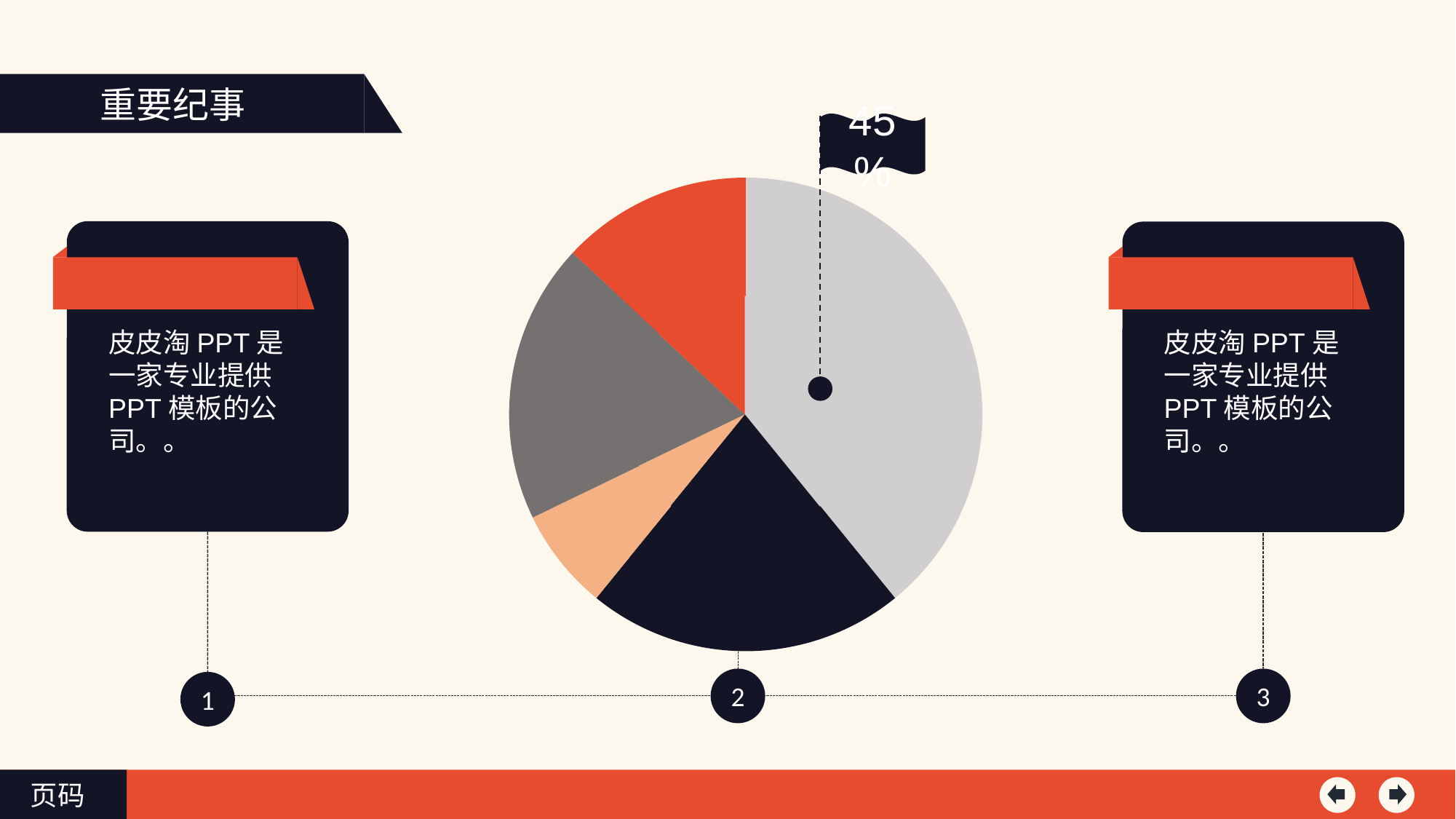

重要纪事
45%

### Chart

| Category | 销售额 |
|---|---|
|  | 45.0 |
|  | 25.0 |
|  | 8.0 |
|  | 22.0 |
|  | 15.0 |

### Chart

| Category | 列1 |
|---|---|
|  | 45.0 |
|  | 25.0 |
|  | 8.0 |
|  | 22.0 |
|  | 15.0 |

皮皮淘PPT是一家专业提供PPT模板的公司。。

皮皮淘PPT是一家专业提供PPT模板的公司。。
2
3
1
页码